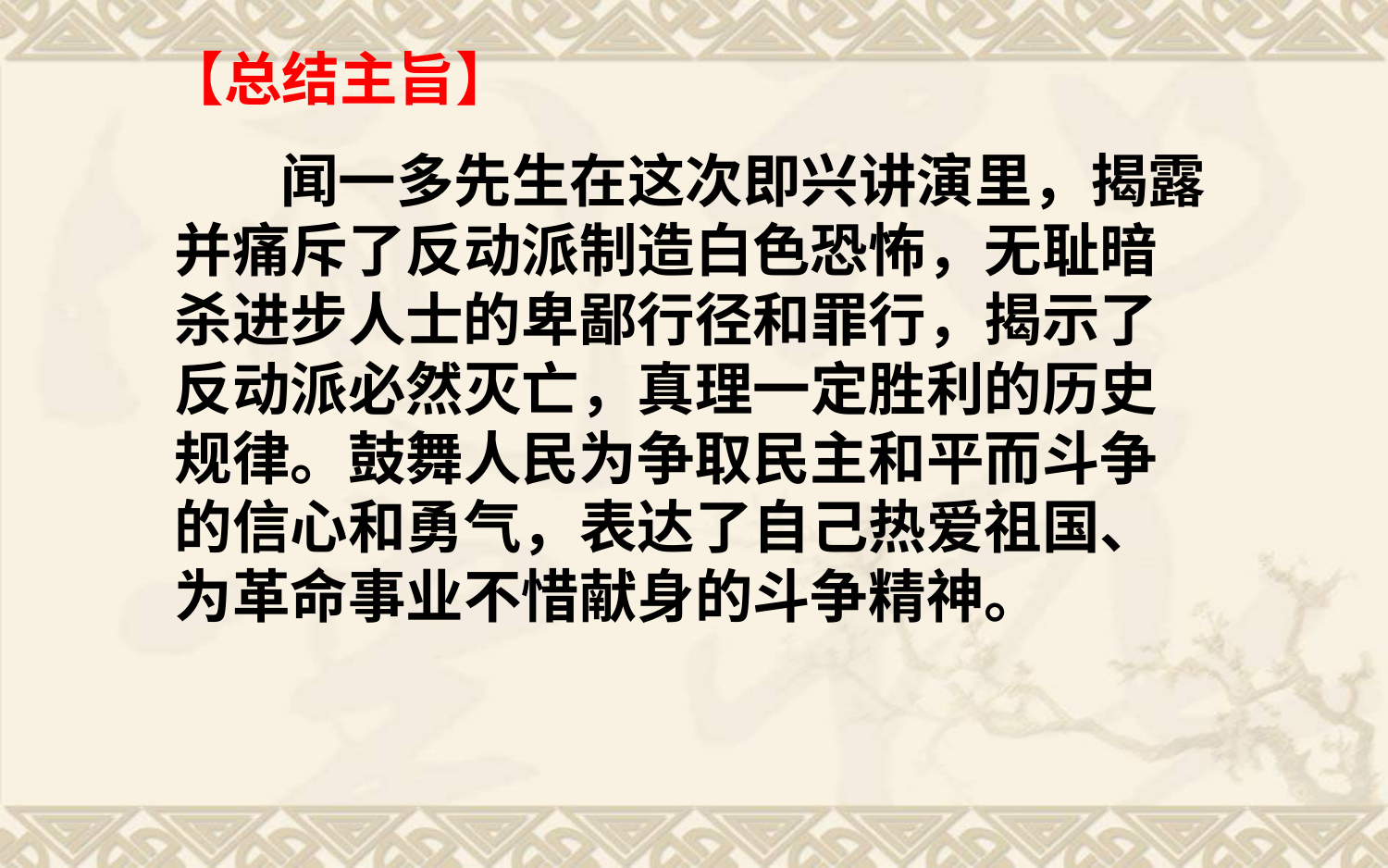

【总结主旨】
       闻一多先生在这次即兴讲演里，揭露并痛斥了反动派制造白色恐怖，无耻暗杀进步人士的卑鄙行径和罪行，揭示了反动派必然灭亡，真理一定胜利的历史规律。鼓舞人民为争取民主和平而斗争的信心和勇气，表达了自己热爱祖国、为革命事业不惜献身的斗争精神。